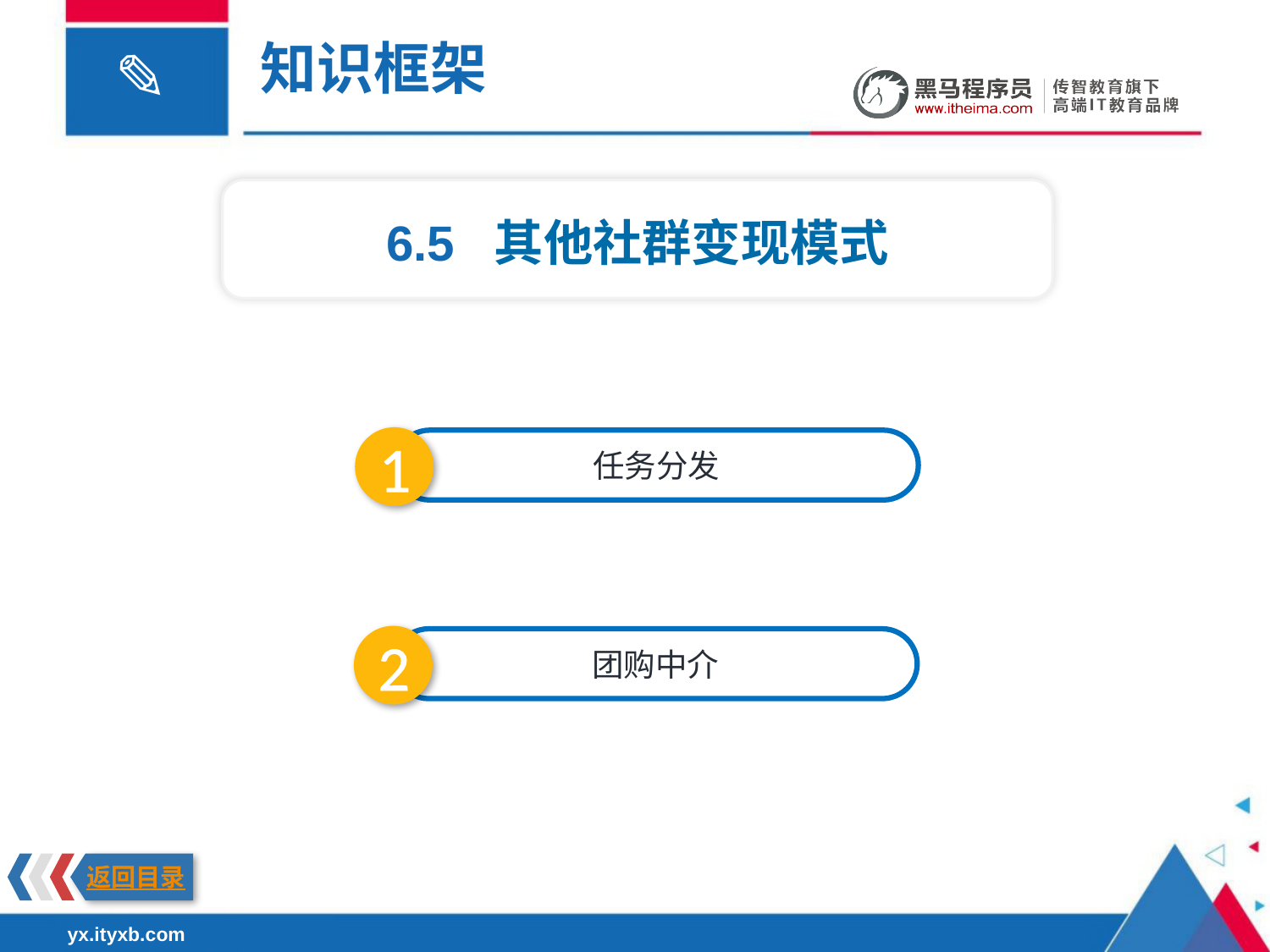

知识框架

6.5  其他社群变现模式
1
任务分发
2
团购中介

返回目录